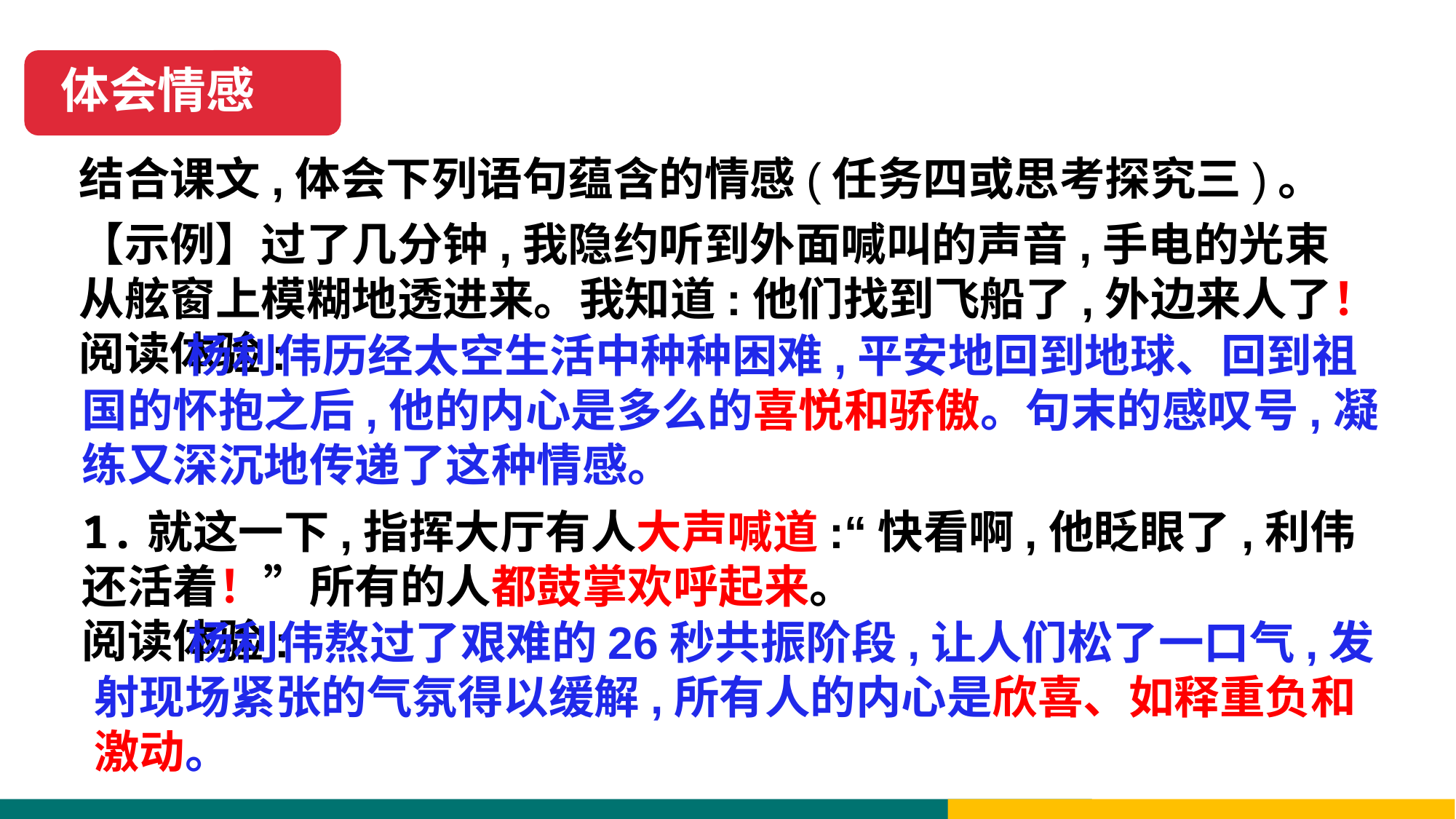

体会情感
结合课文,体会下列语句蕴含的情感(任务四或思考探究三)。
【示例】过了几分钟,我隐约听到外面喊叫的声音,手电的光束从舷窗上模糊地透进来。我知道:他们找到飞船了,外边来人了！
阅读体验:
         杨利伟历经太空生活中种种困难,平安地回到地球、回到祖国的怀抱之后,他的内心是多么的喜悦和骄傲。句末的感叹号,凝练又深沉地传递了这种情感。
1.就这一下,指挥大厅有人大声喊道:“快看啊,他眨眼了,利伟还活着！”所有的人都鼓掌欢呼起来。
阅读体验:
        杨利伟熬过了艰难的26秒共振阶段,让人们松了一口气,发射现场紧张的气氛得以缓解,所有人的内心是欣喜、如释重负和激动。